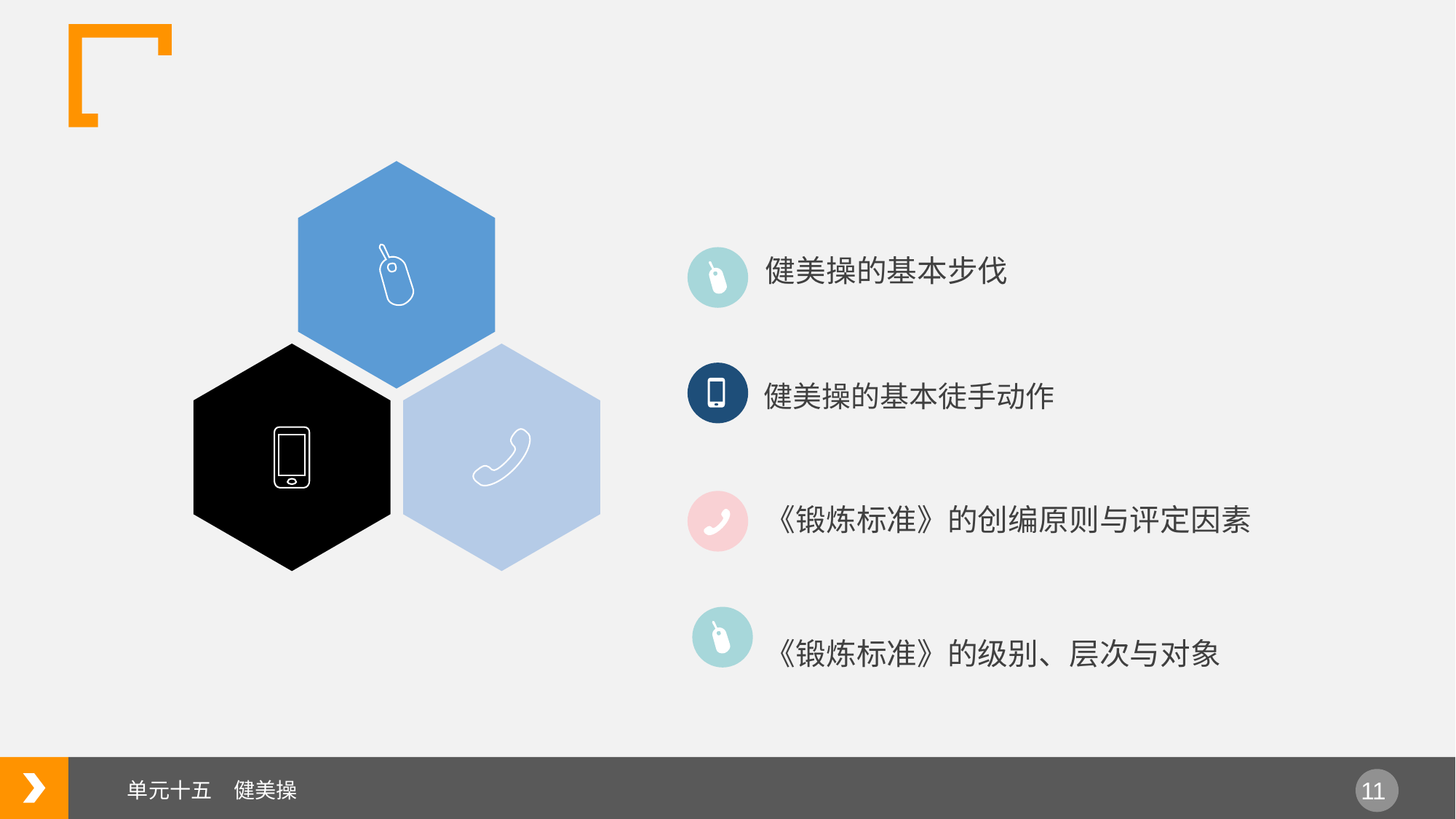

健美操的基本步伐

健美操的基本徒手动作

《锻炼标准》的创编原则与评定因素

《锻炼标准》的级别、层次与对象

单元十五　健美操